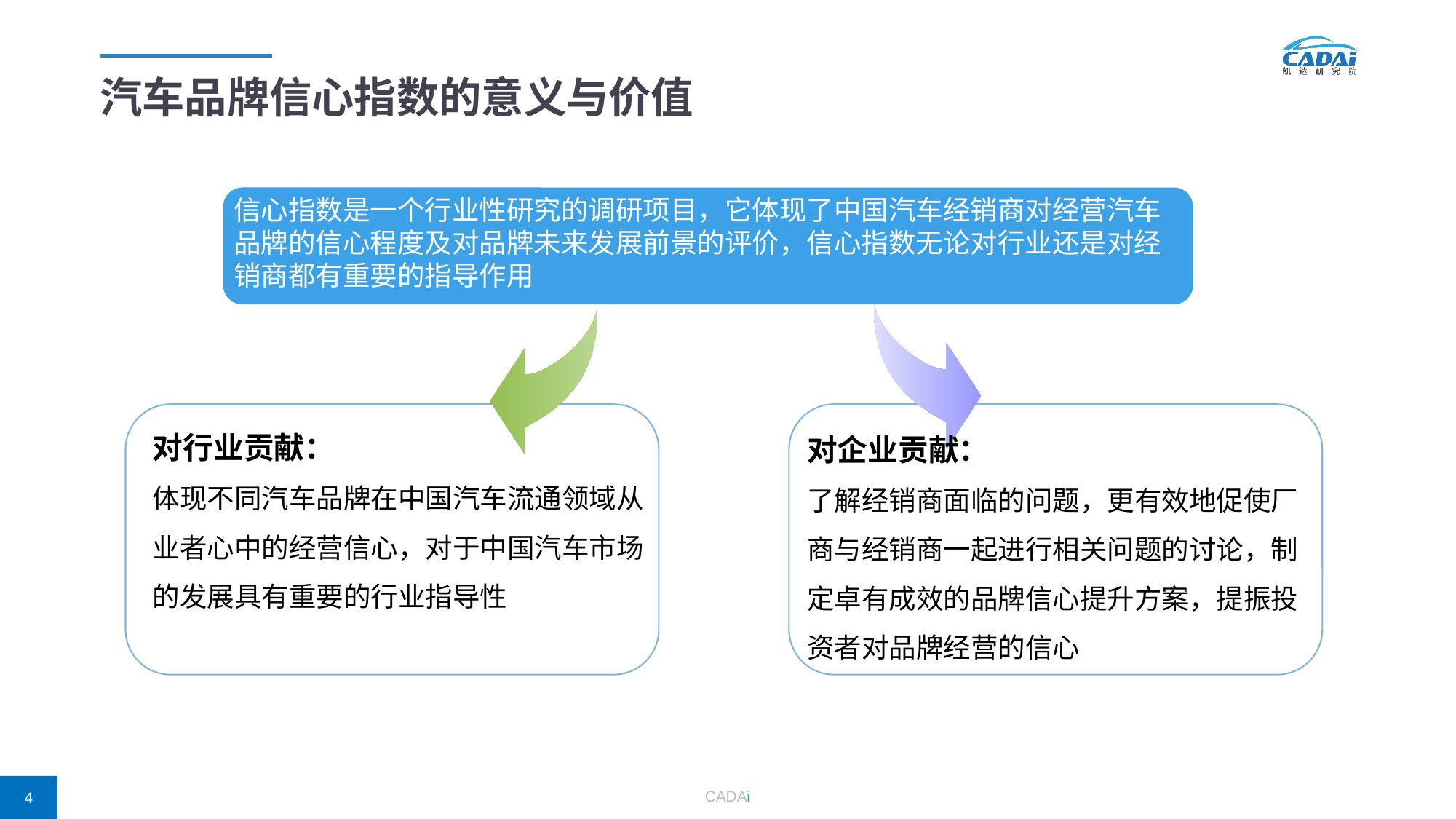

# 汽车品牌信心指数的意义与价值

信心指数是一个行业性研究的调研项目，它体现了中国汽车经销商对经营汽车品牌的信心程度及对品牌未来发展前景的评价，信心指数无论对行业还是对经销商都有重要的指导作用

对行业贡献：
体现不同汽车品牌在中国汽车流通领域从业者心中的经营信心，对于中国汽车市场的发展具有重要的行业指导性
对企业贡献：
了解经销商面临的问题，更有效地促使厂商与经销商一起进行相关问题的讨论，制定卓有成效的品牌信心提升方案，提振投资者对品牌经营的信心
CADAi
4